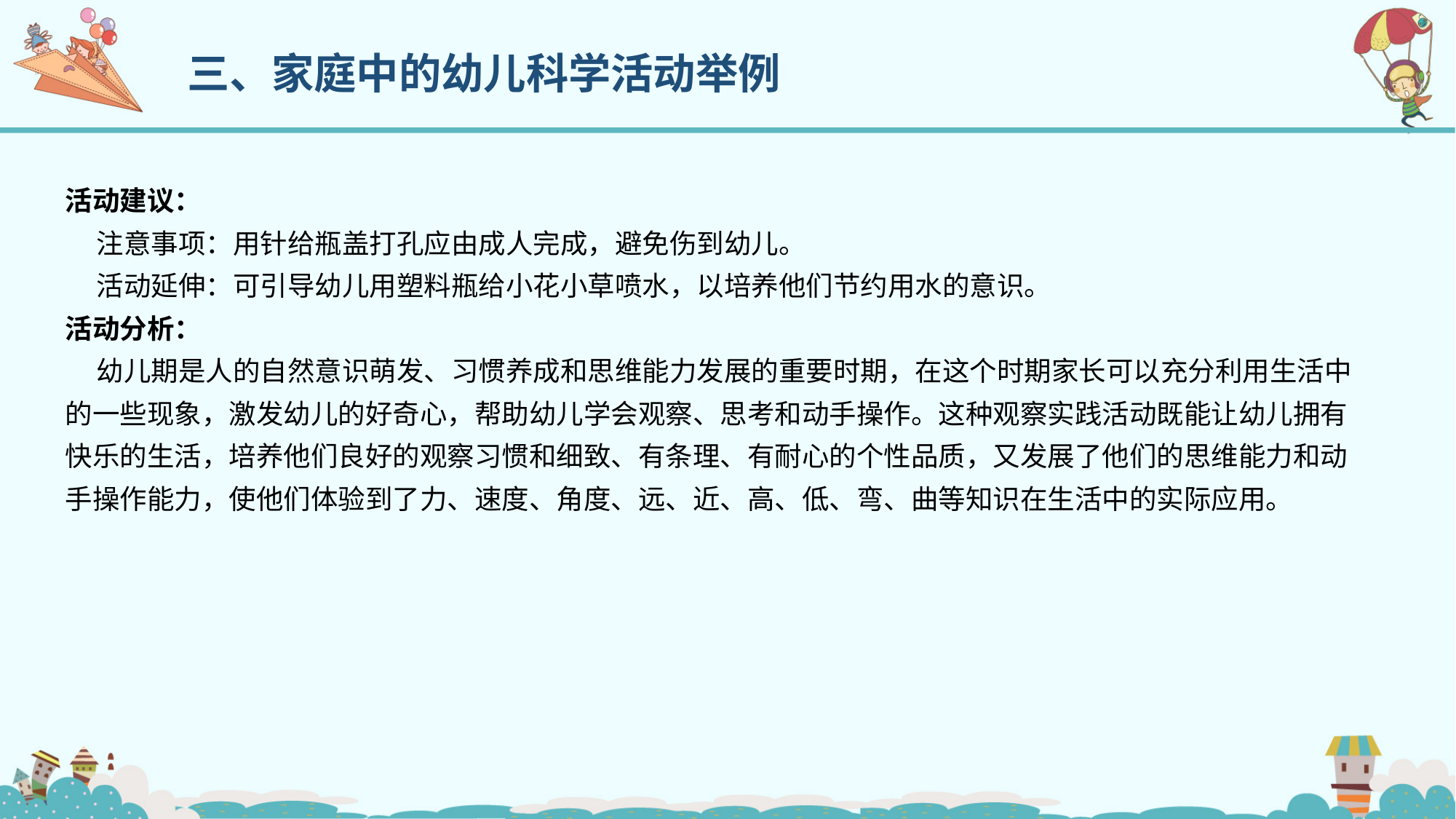

三、家庭中的幼儿科学活动举例

活动建议：
    注意事项：用针给瓶盖打孔应由成人完成，避免伤到幼儿。
    活动延伸：可引导幼儿用塑料瓶给小花小草喷水，以培养他们节约用水的意识。
活动分析：
    幼儿期是人的自然意识萌发、习惯养成和思维能力发展的重要时期，在这个时期家长可以充分利用生活中的一些现象，激发幼儿的好奇心，帮助幼儿学会观察、思考和动手操作。这种观察实践活动既能让幼儿拥有快乐的生活，培养他们良好的观察习惯和细致、有条理、有耐心的个性品质，又发展了他们的思维能力和动手操作能力，使他们体验到了力、速度、角度、远、近、高、低、弯、曲等知识在生活中的实际应用。